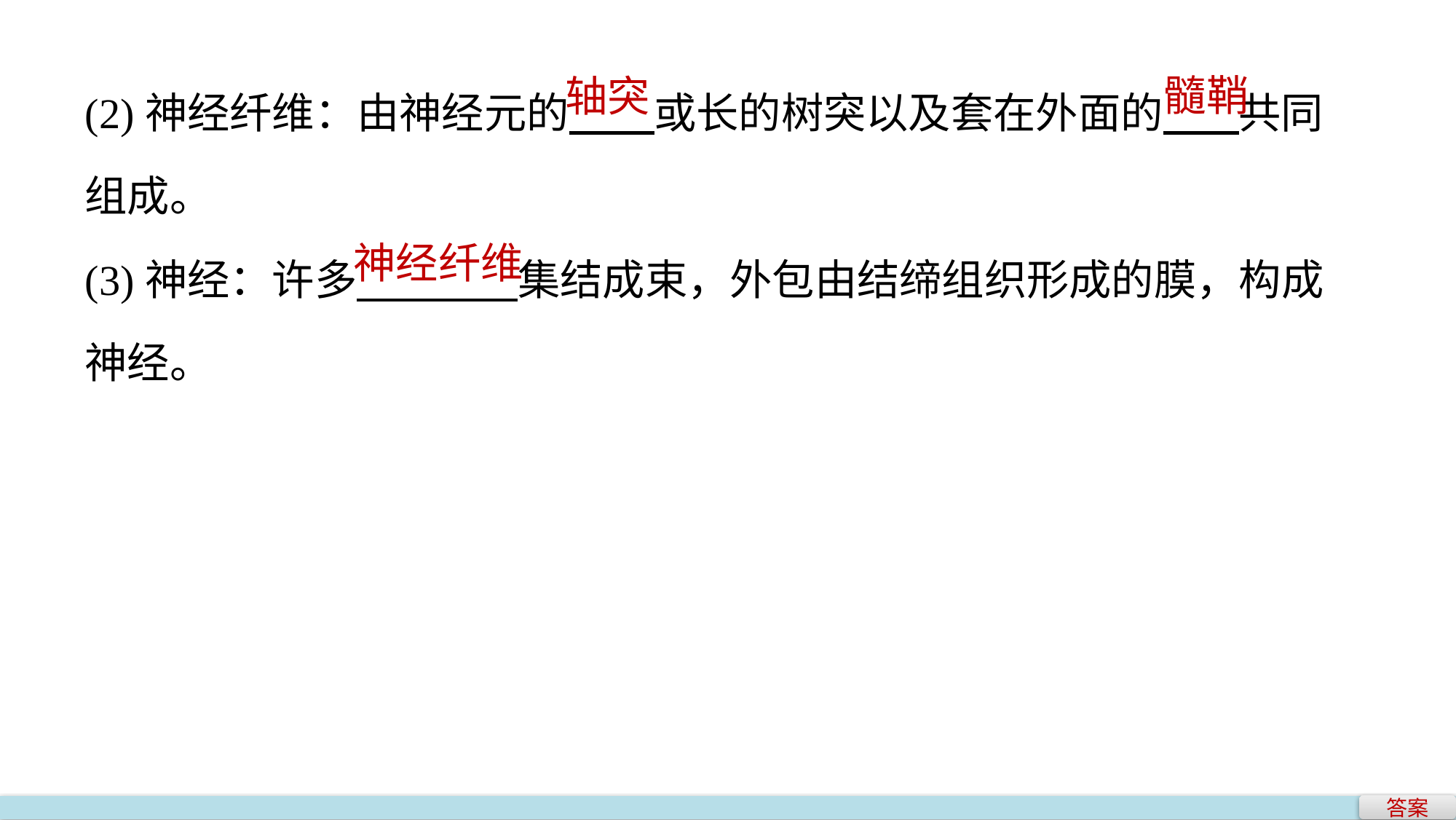

(2)神经纤维：由神经元的         或长的树突以及套在外面的        共同组成。
(3)神经：许多                 集结成束，外包由结缔组织形成的膜，构成神经。
髓鞘
轴突
神经纤维
答案